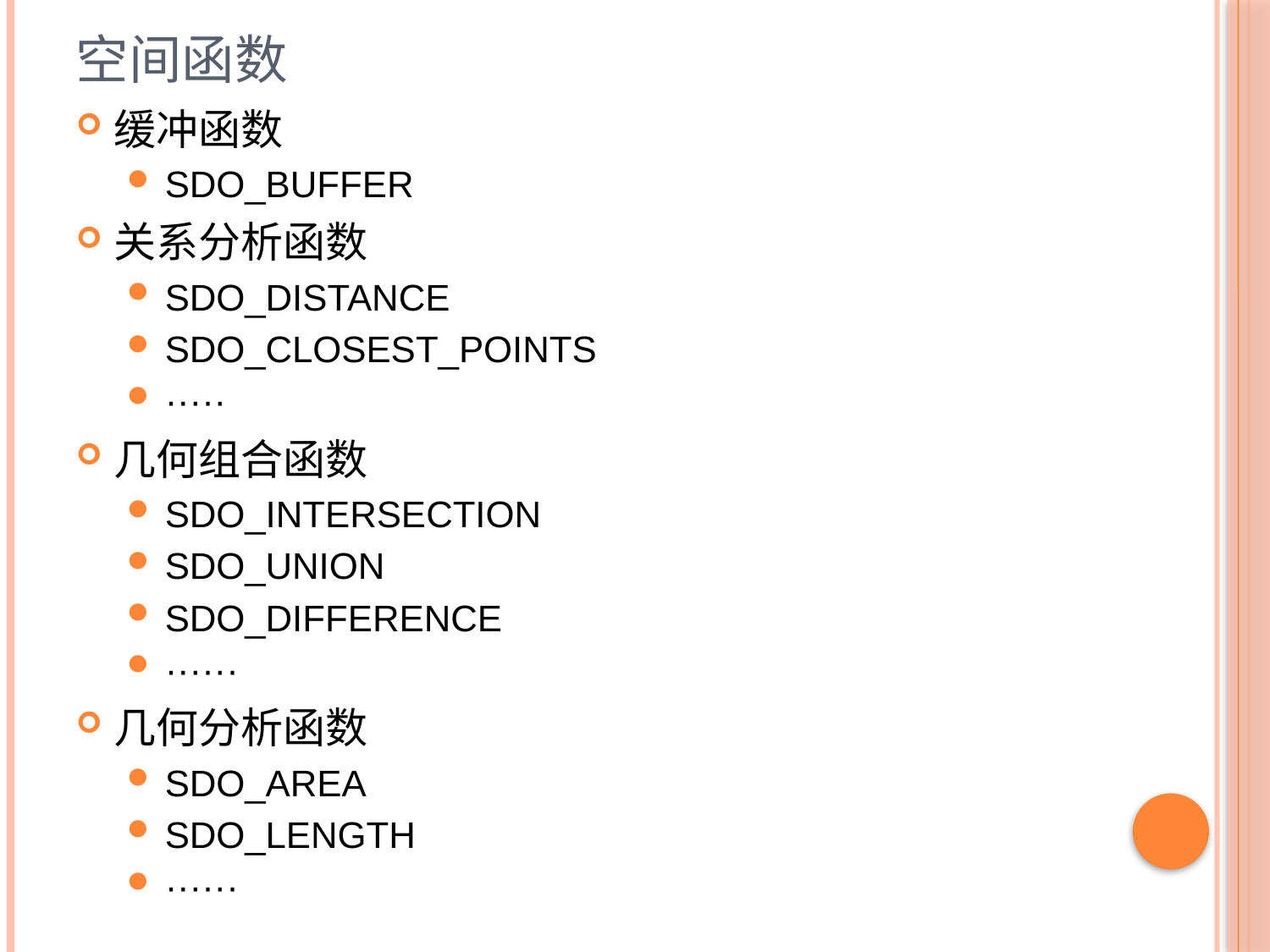

# 空间函数
缓冲函数
SDO_BUFFER
关系分析函数
SDO_DISTANCE
SDO_CLOSEST_POINTS
·····
几何组合函数
SDO_INTERSECTION
SDO_UNION
SDO_DIFFERENCE
······
几何分析函数
SDO_AREA
SDO_LENGTH
······